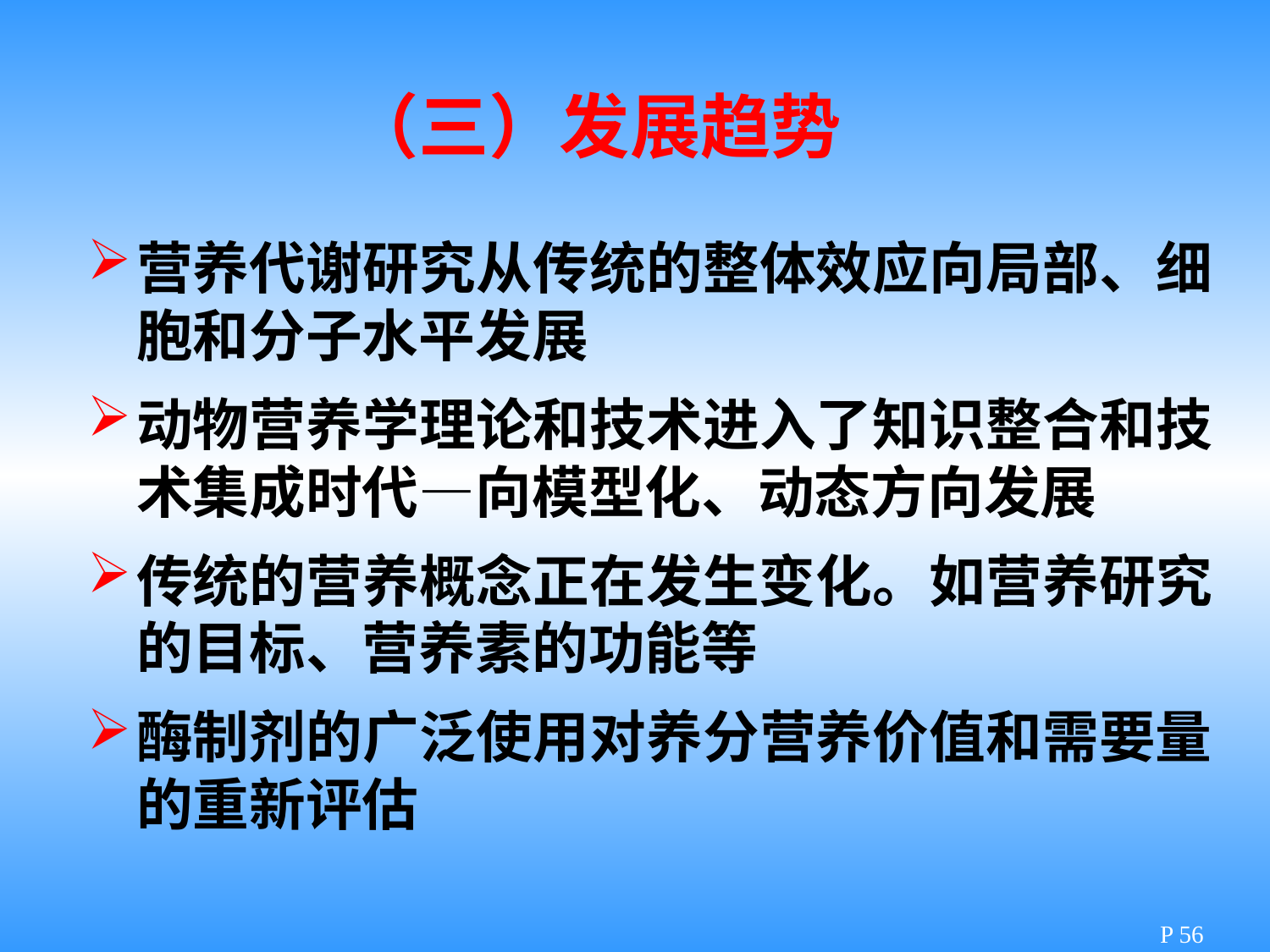

（三）发展趋势
营养代谢研究从传统的整体效应向局部、细胞和分子水平发展
动物营养学理论和技术进入了知识整合和技术集成时代—向模型化、动态方向发展
传统的营养概念正在发生变化。如营养研究的目标、营养素的功能等
酶制剂的广泛使用对养分营养价值和需要量的重新评估
P 56